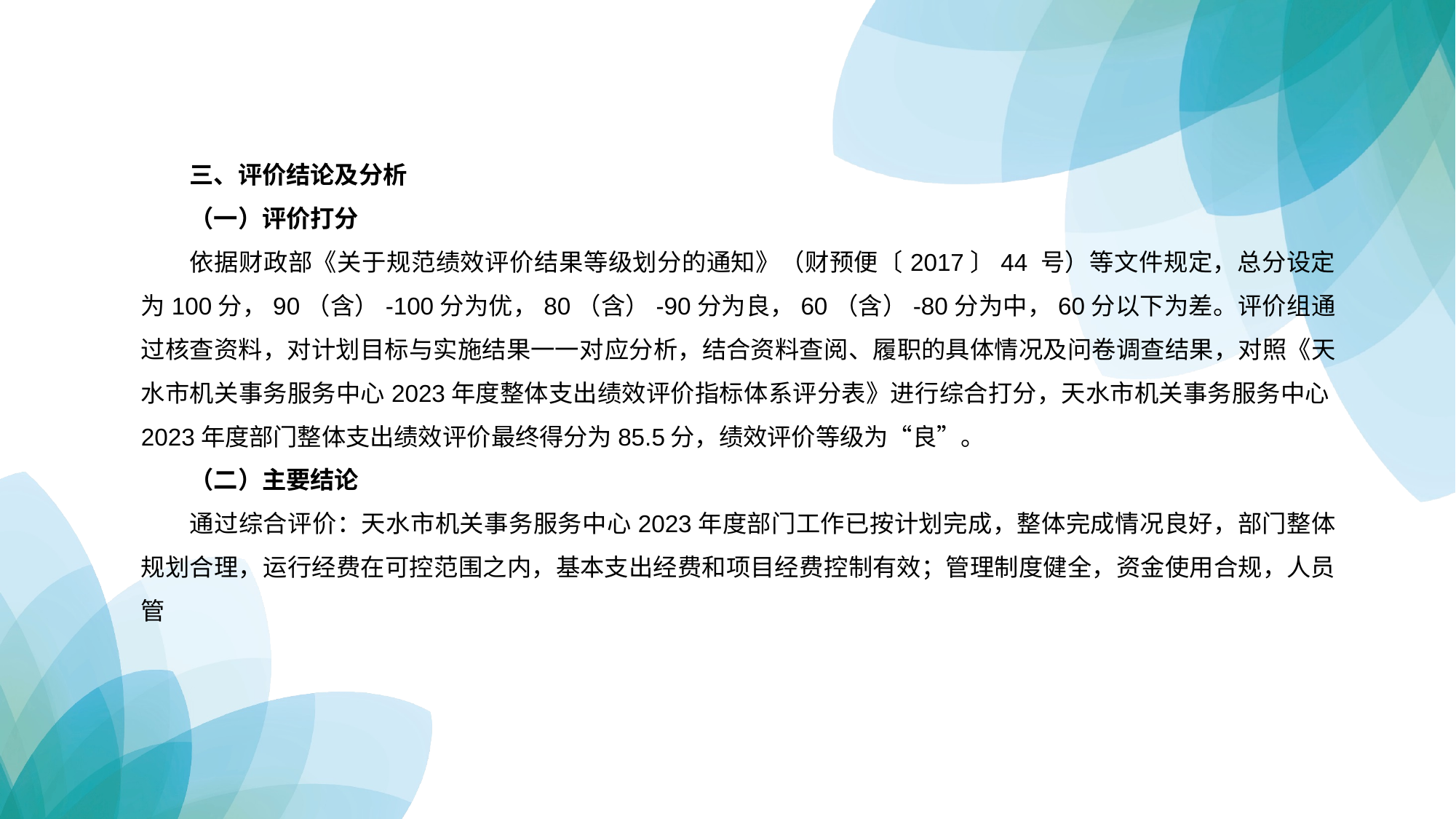

三、评价结论及分析
（一）评价打分
依据财政部《关于规范绩效评价结果等级划分的通知》（财预便〔2017〕44 号）等文件规定，总分设定为100分，90（含）-100分为优，80（含）-90分为良，60（含）-80分为中，60分以下为差。评价组通过核查资料，对计划目标与实施结果一一对应分析，结合资料查阅、履职的具体情况及问卷调查结果，对照《天水市机关事务服务中心2023年度整体支出绩效评价指标体系评分表》进行综合打分，天水市机关事务服务中心2023年度部门整体支出绩效评价最终得分为85.5分，绩效评价等级为“良”。
（二）主要结论
通过综合评价：天水市机关事务服务中心2023年度部门工作已按计划完成，整体完成情况良好，部门整体规划合理，运行经费在可控范围之内，基本支出经费和项目经费控制有效；管理制度健全，资金使用合规，人员管